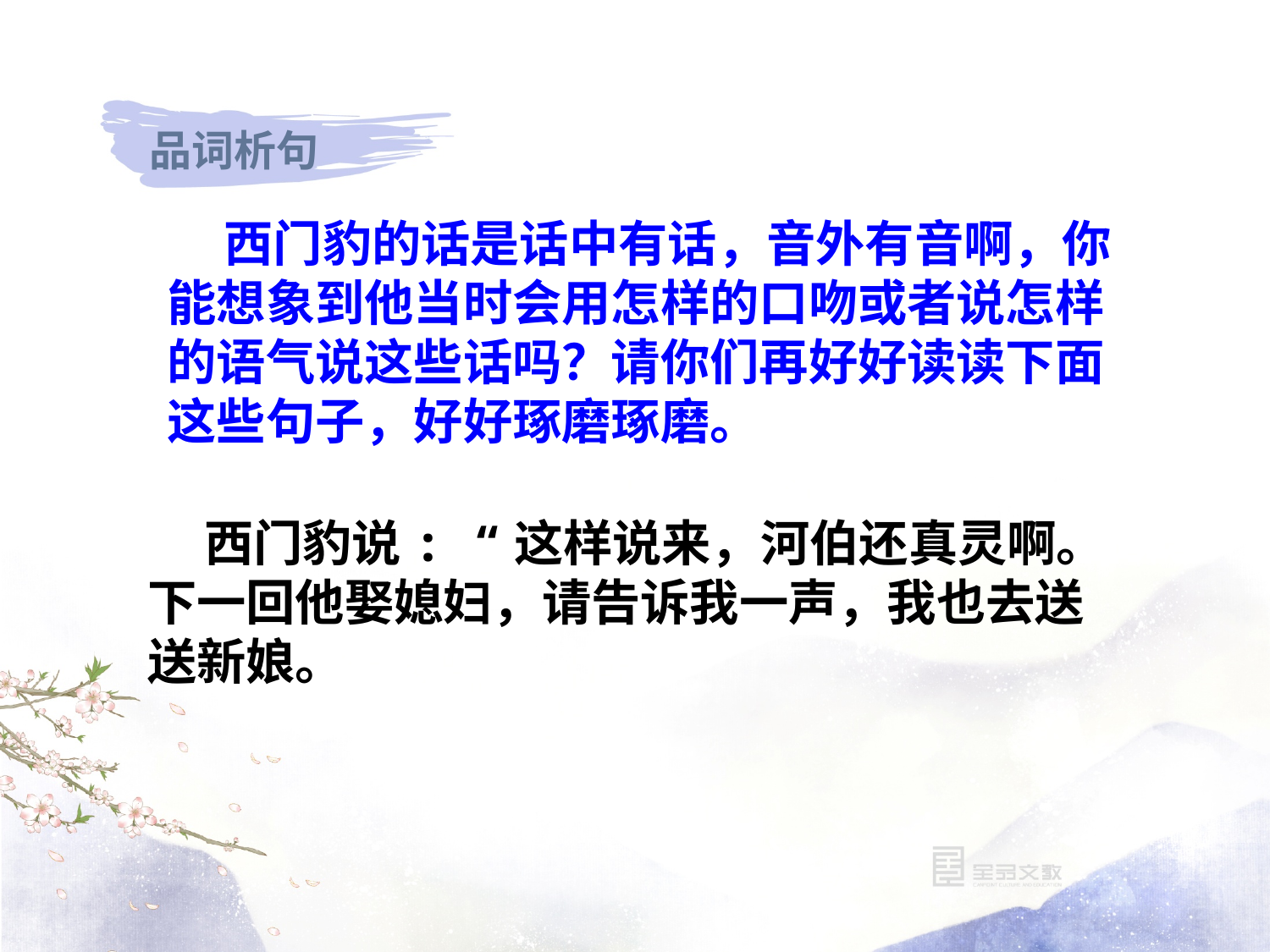

西门豹的话是话中有话，音外有音啊，你能想象到他当时会用怎样的口吻或者说怎样的语气说这些话吗？请你们再好好读读下面这些句子，好好琢磨琢磨。
    西门豹说: “这样说来，河伯还真灵啊。下一回他娶媳妇，请告诉我一声，我也去送送新娘。